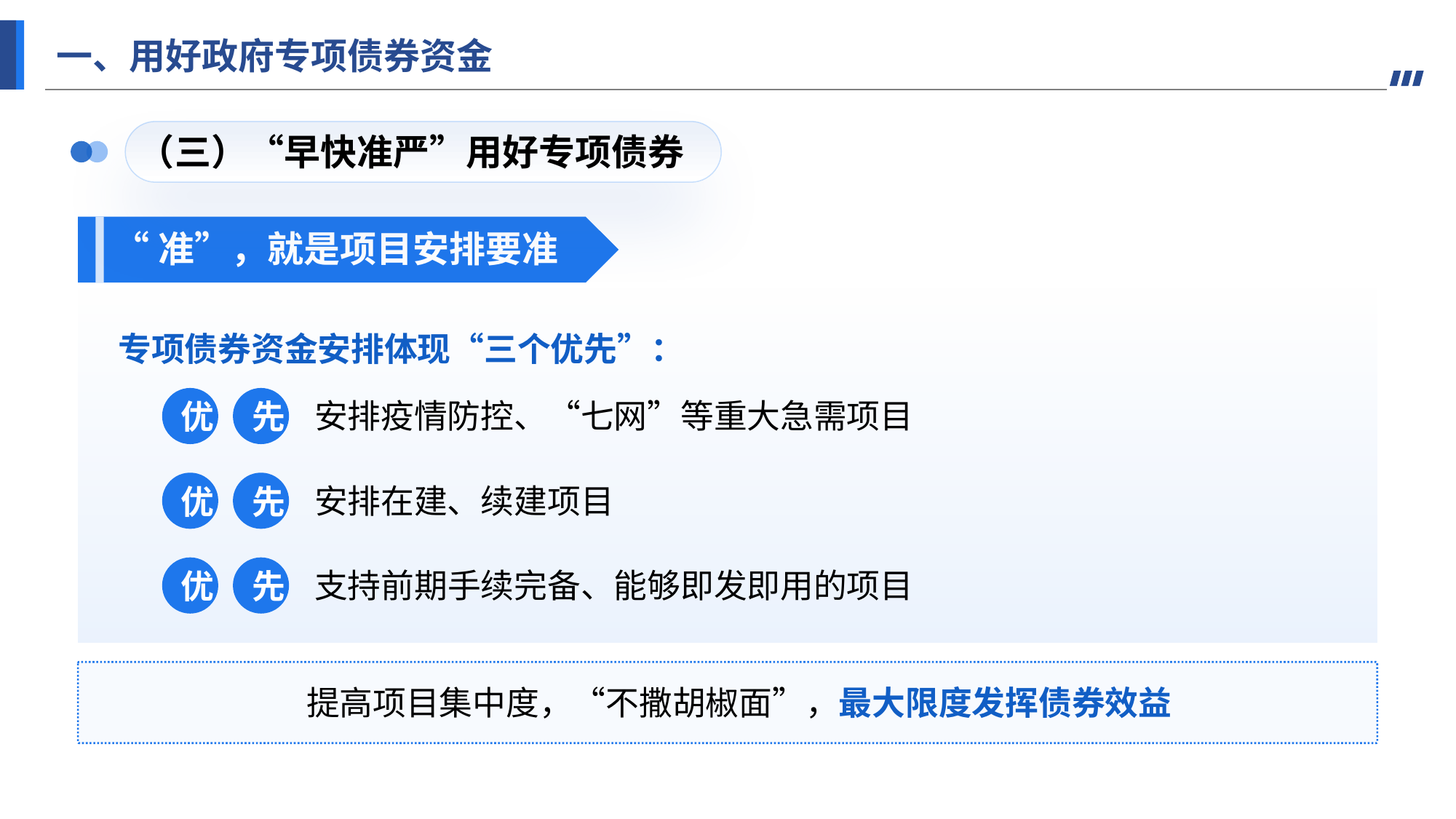

一、用好政府专项债券资金

（三）“早快准严”用好专项债券

“准”，就是项目安排要准

专项债券资金安排体现“三个优先”：
优
先
安排疫情防控、“七网”等重大急需项目
优
先
安排在建、续建项目
优
先
支持前期手续完备、能够即发即用的项目

  提高项目集中度，“不撒胡椒面”，最大限度发挥债券效益